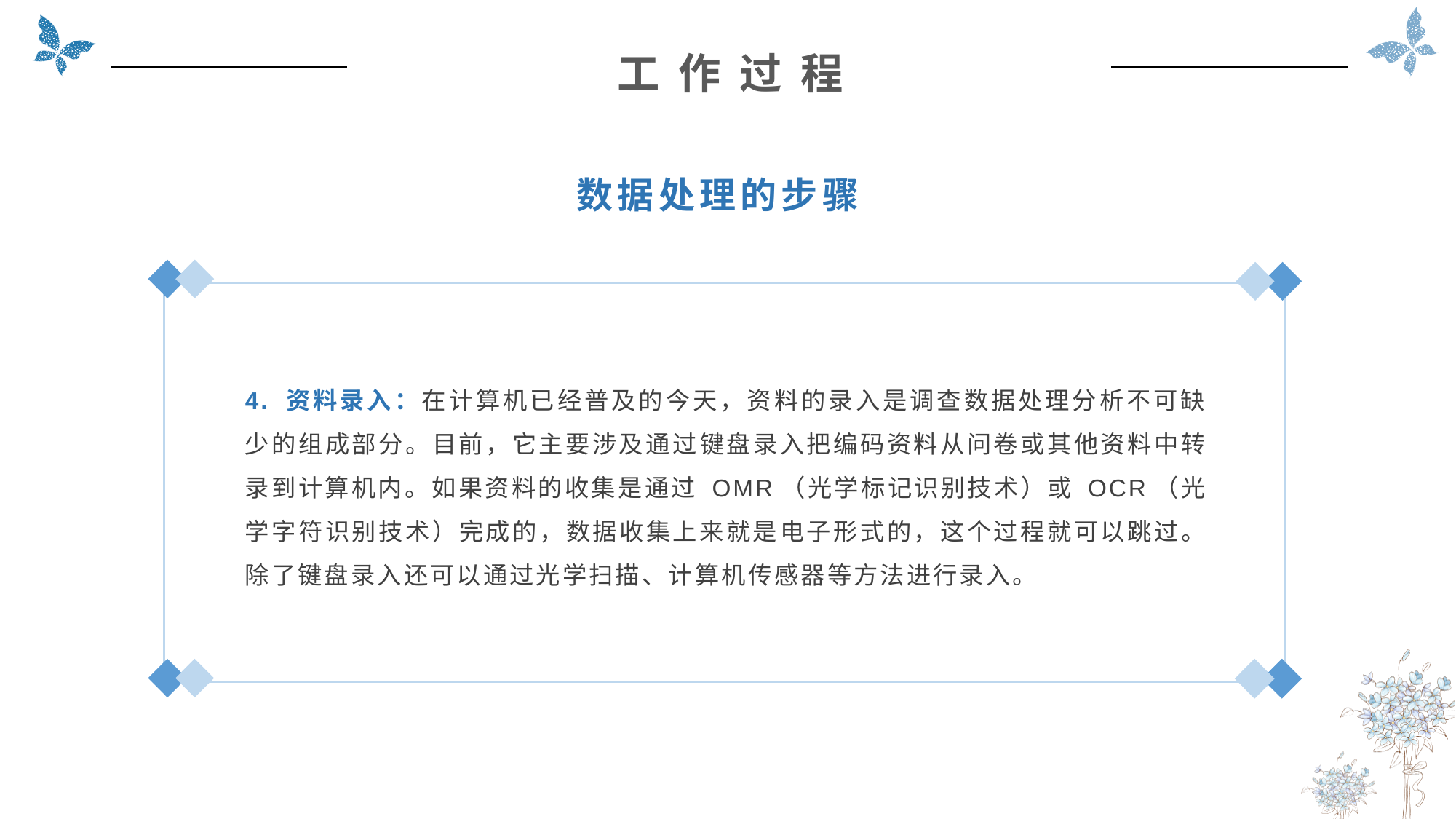

工 作 过 程
数据处理的步骤

4. 资料录入：在计算机已经普及的今天，资料的录入是调查数据处理分析不可缺少的组成部分。目前，它主要涉及通过键盘录入把编码资料从问卷或其他资料中转录到计算机内。如果资料的收集是通过 OMR（光学标记识别技术）或 OCR（光学字符识别技术）完成的，数据收集上来就是电子形式的，这个过程就可以跳过。除了键盘录入还可以通过光学扫描、计算机传感器等方法进行录入。